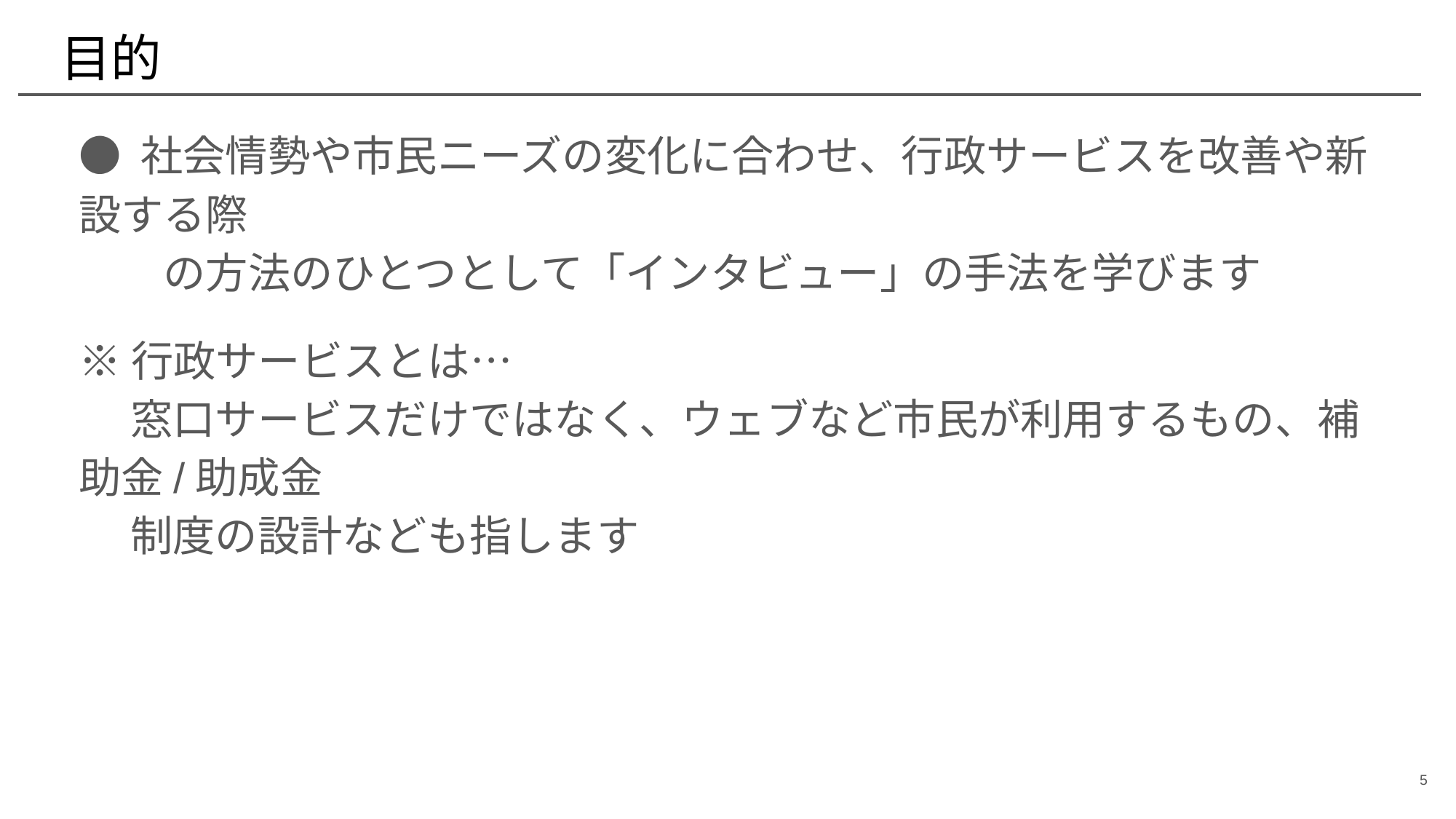

# 目的
● 社会情勢や市民ニーズの変化に合わせ、行政サービスを改善や新設する際
　　の方法のひとつとして「インタビュー」の手法を学びます

※行政サービスとは…
　 窓口サービスだけではなく、ウェブなど市民が利用するもの、補助金/助成金
　 制度の設計なども指します
5